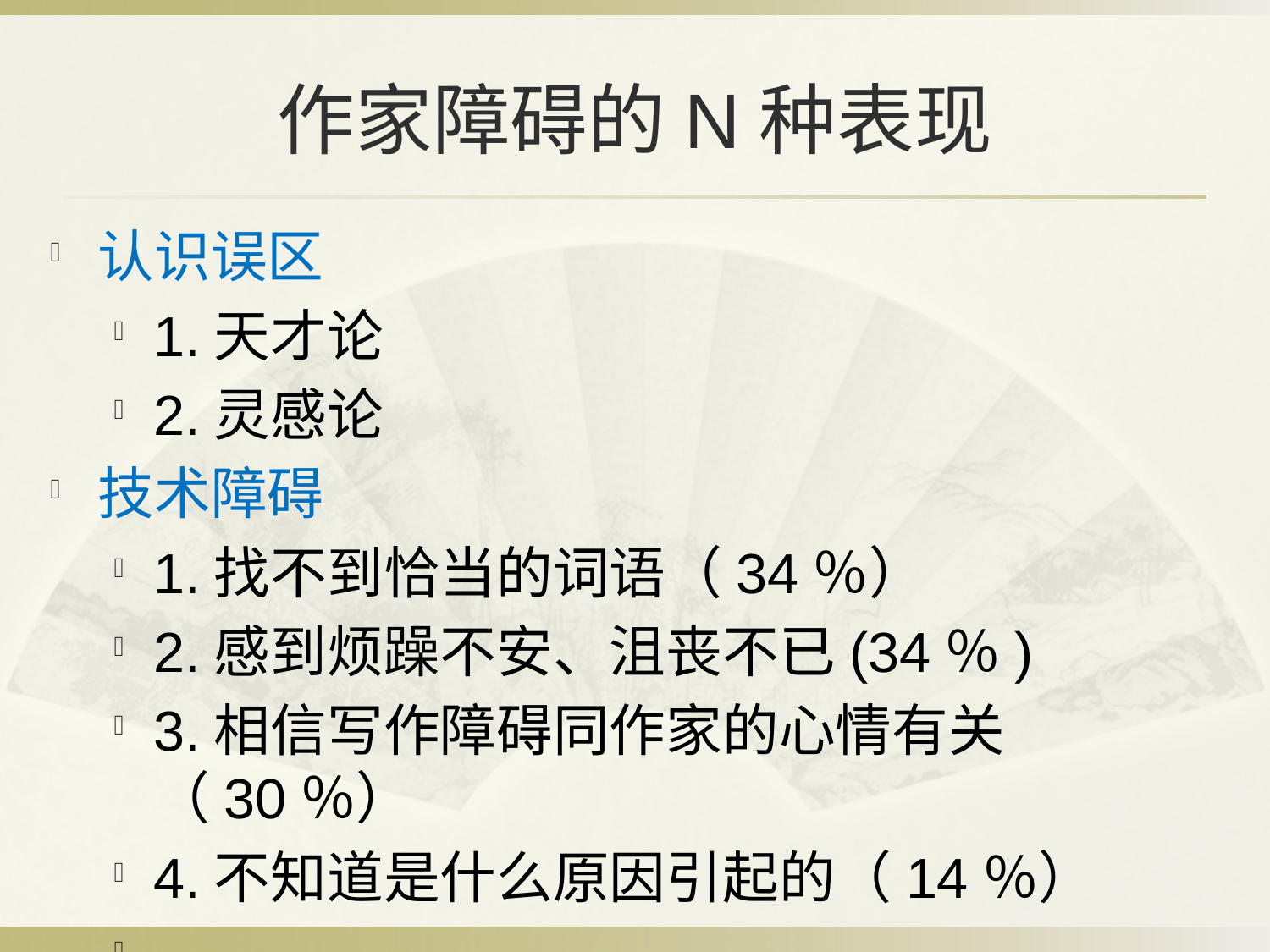

# 作家障碍的N种表现
认识误区
1.天才论
2.灵感论
技术障碍
1.找不到恰当的词语（34％）
2.感到烦躁不安、沮丧不已(34％)
3.相信写作障碍同作家的心情有关（30％）
4.不知道是什么原因引起的（14％）
……